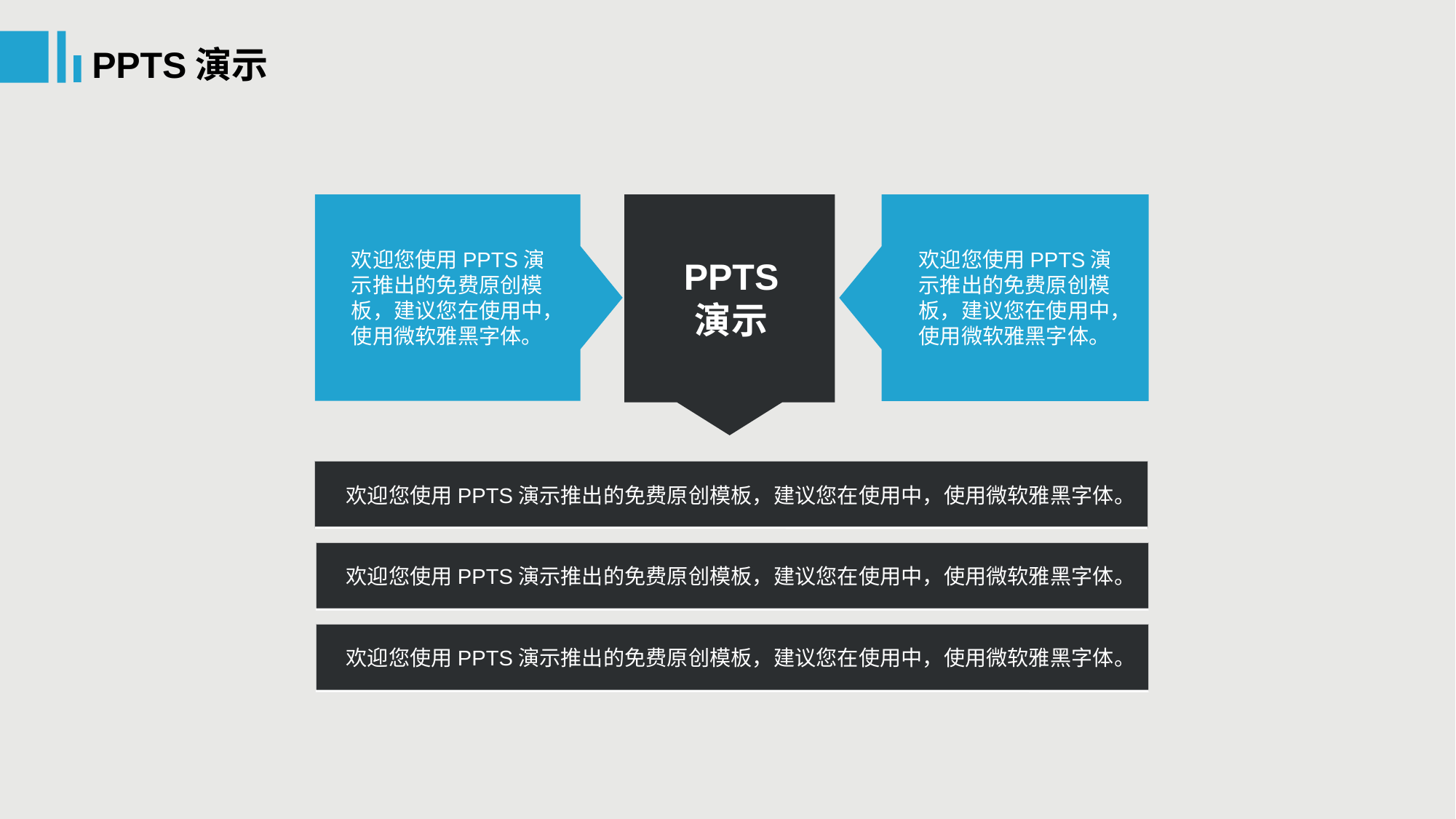

PPTS演示

欢迎您使用PPTS演示推出的免费原创模板，建议您在使用中，使用微软雅黑字体。
欢迎您使用PPTS演示推出的免费原创模板，建议您在使用中，使用微软雅黑字体。
PPTS
演示

欢迎您使用PPTS演示推出的免费原创模板，建议您在使用中，使用微软雅黑字体。

欢迎您使用PPTS演示推出的免费原创模板，建议您在使用中，使用微软雅黑字体。

欢迎您使用PPTS演示推出的免费原创模板，建议您在使用中，使用微软雅黑字体。